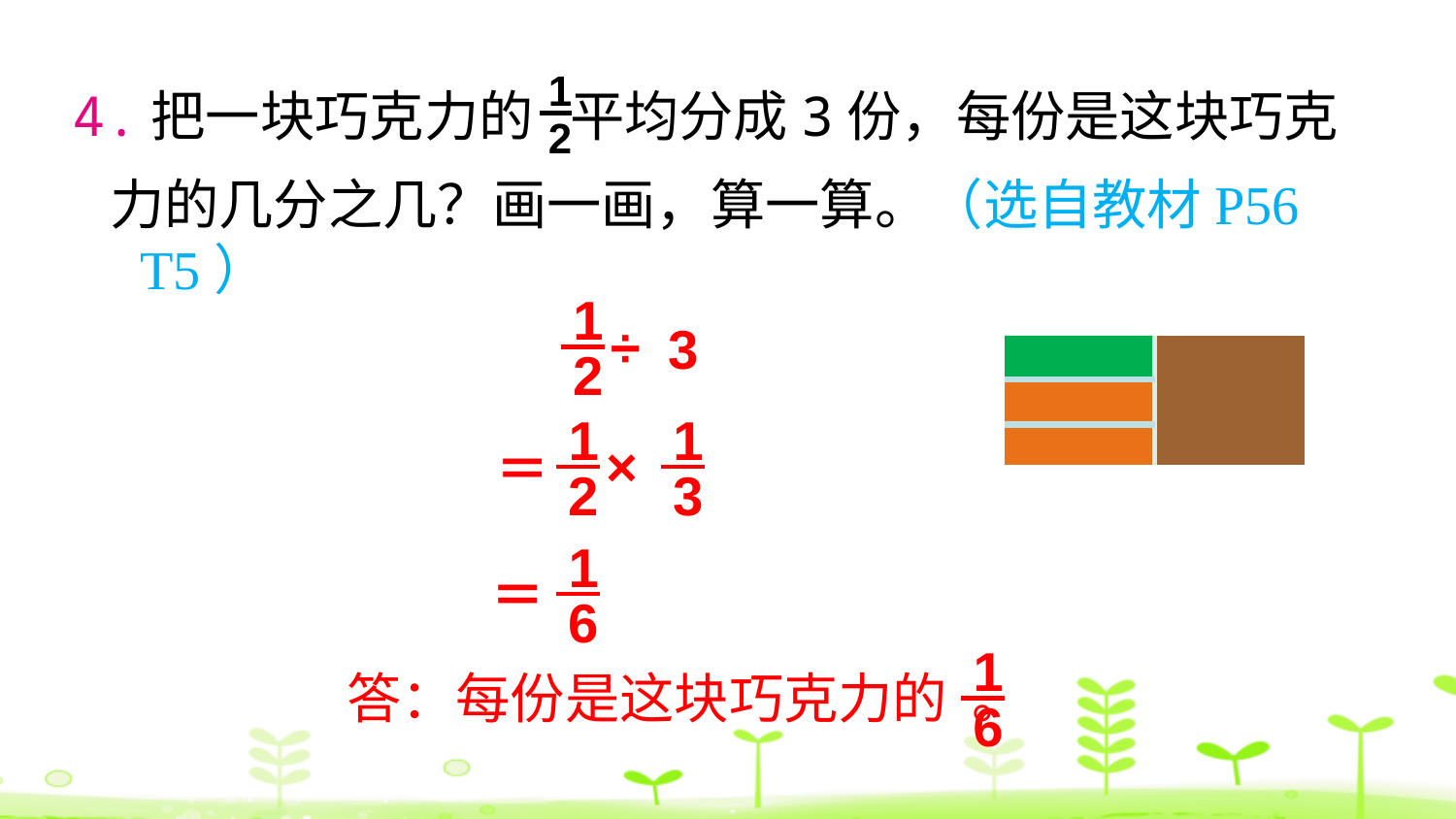

1
2
4.把一块巧克力的   平均分成3份，每份是这块巧克
  力的几分之几？画一画，算一算。（选自教材P56
     T5）
1
÷
2
3
|  |  |
| --- | --- |
|  |
| --- |

1
×
2
1
3
＝
1
6
＝
1
6
答：每份是这块巧克力的  。